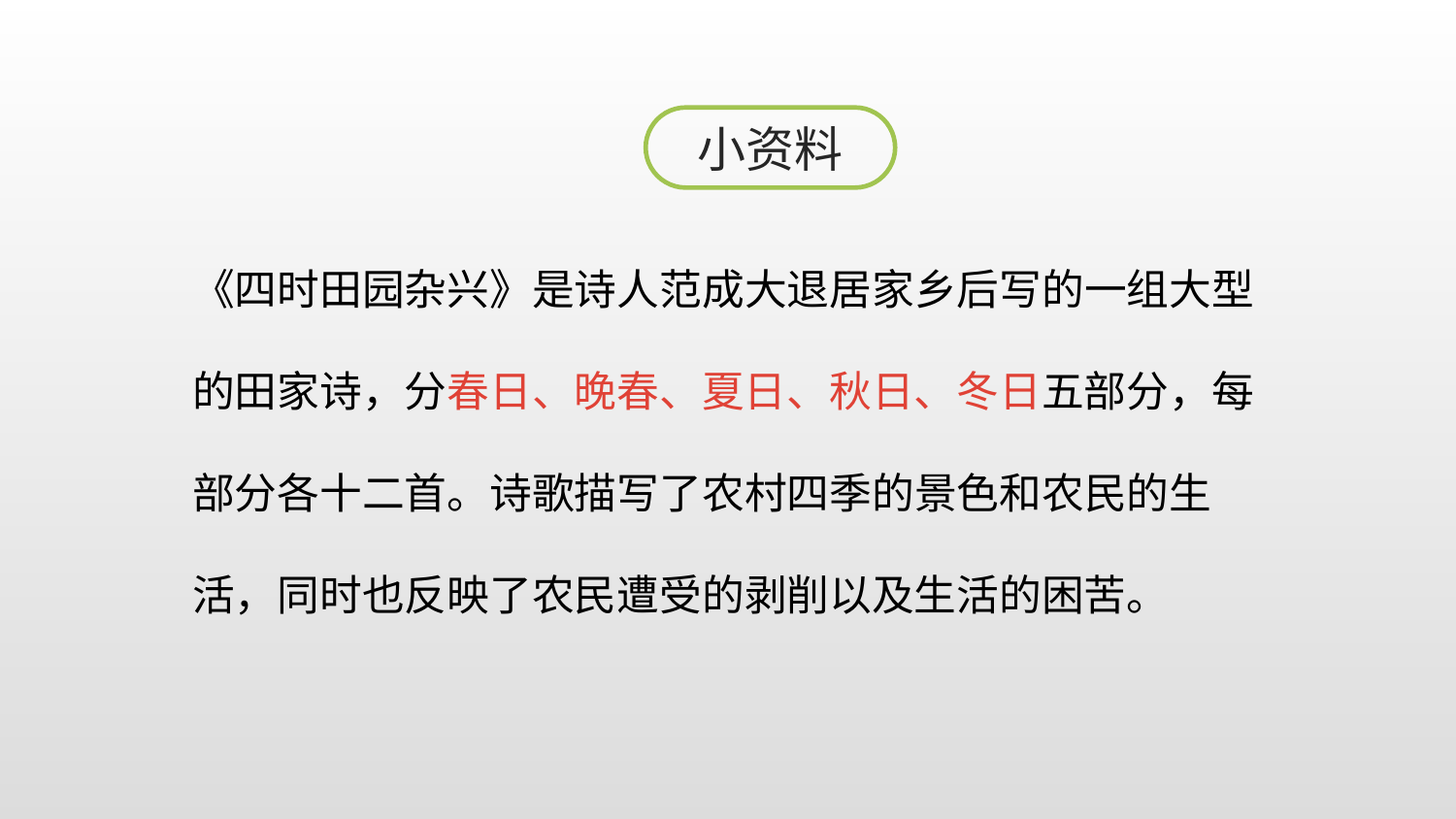

小资料
《四时田园杂兴》是诗人范成大退居家乡后写的一组大型的田家诗，分春日、晚春、夏日、秋日、冬日五部分，每部分各十二首。诗歌描写了农村四季的景色和农民的生活，同时也反映了农民遭受的剥削以及生活的困苦。